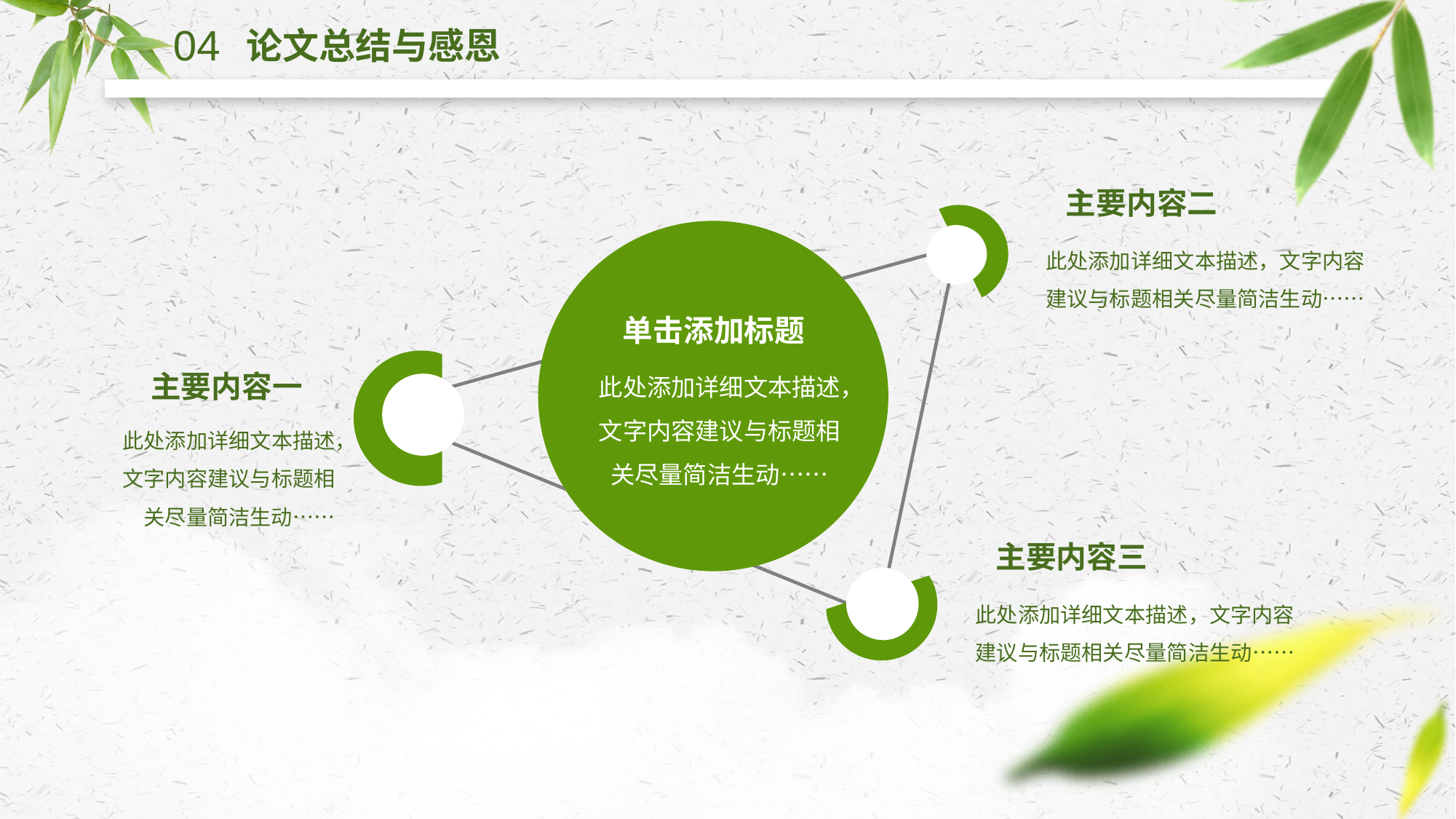

04
论文总结与感恩
主要内容二

此处添加详细文本描述，文字内容建议与标题相关尽量简洁生动……
单击添加标题

此处添加详细文本描述，文字内容建议与标题相关尽量简洁生动……
主要内容一

此处添加详细文本描述，文字内容建议与标题相关尽量简洁生动……
主要内容三

此处添加详细文本描述，文字内容建议与标题相关尽量简洁生动……